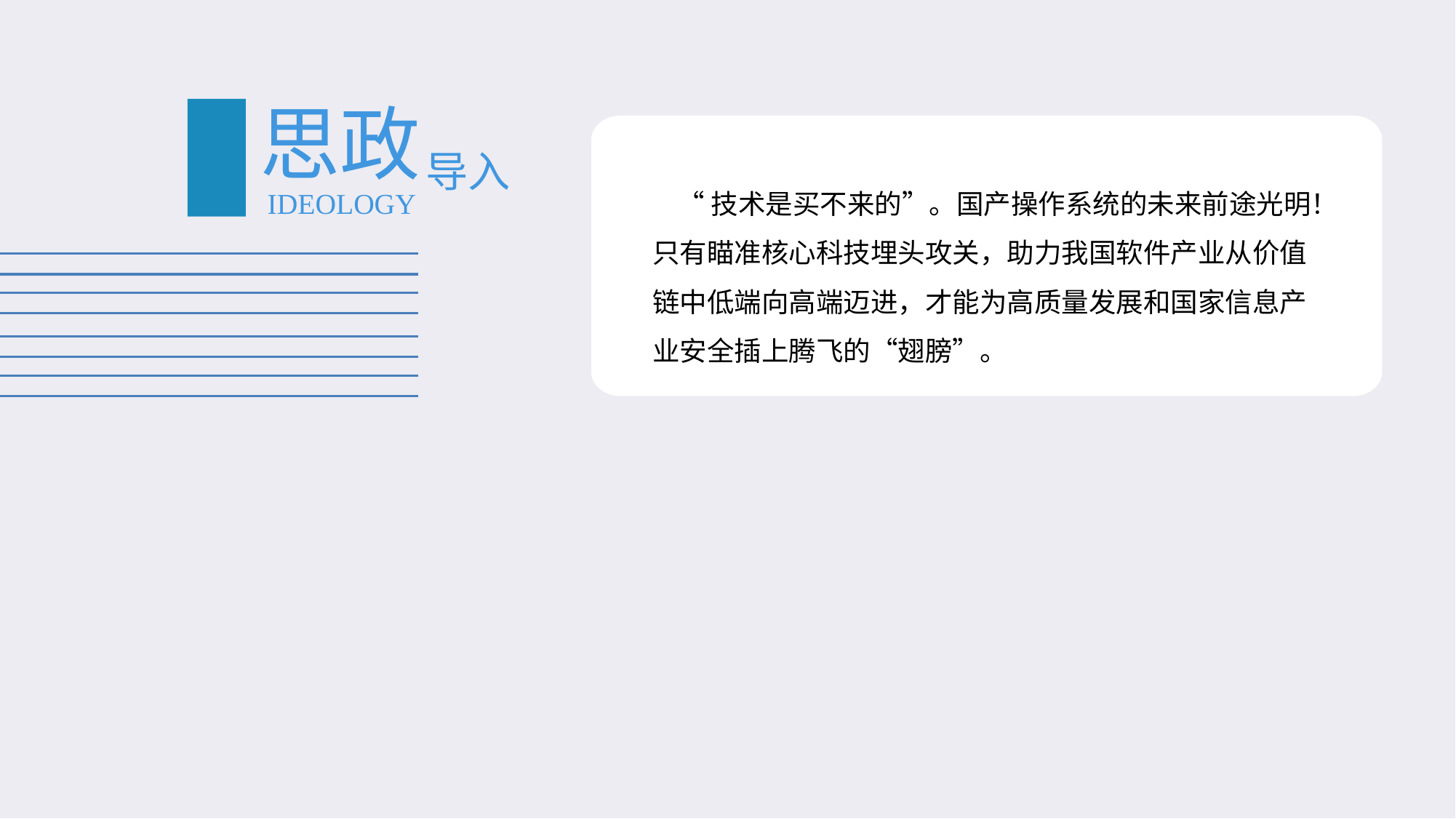

#
思政
导入

    “技术是买不来的”。国产操作系统的未来前途光明！只有瞄准核心科技埋头攻关，助力我国软件产业从价值链中低端向高端迈进，才能为高质量发展和国家信息产业安全插上腾飞的“翅膀”。

IDEOLOGY